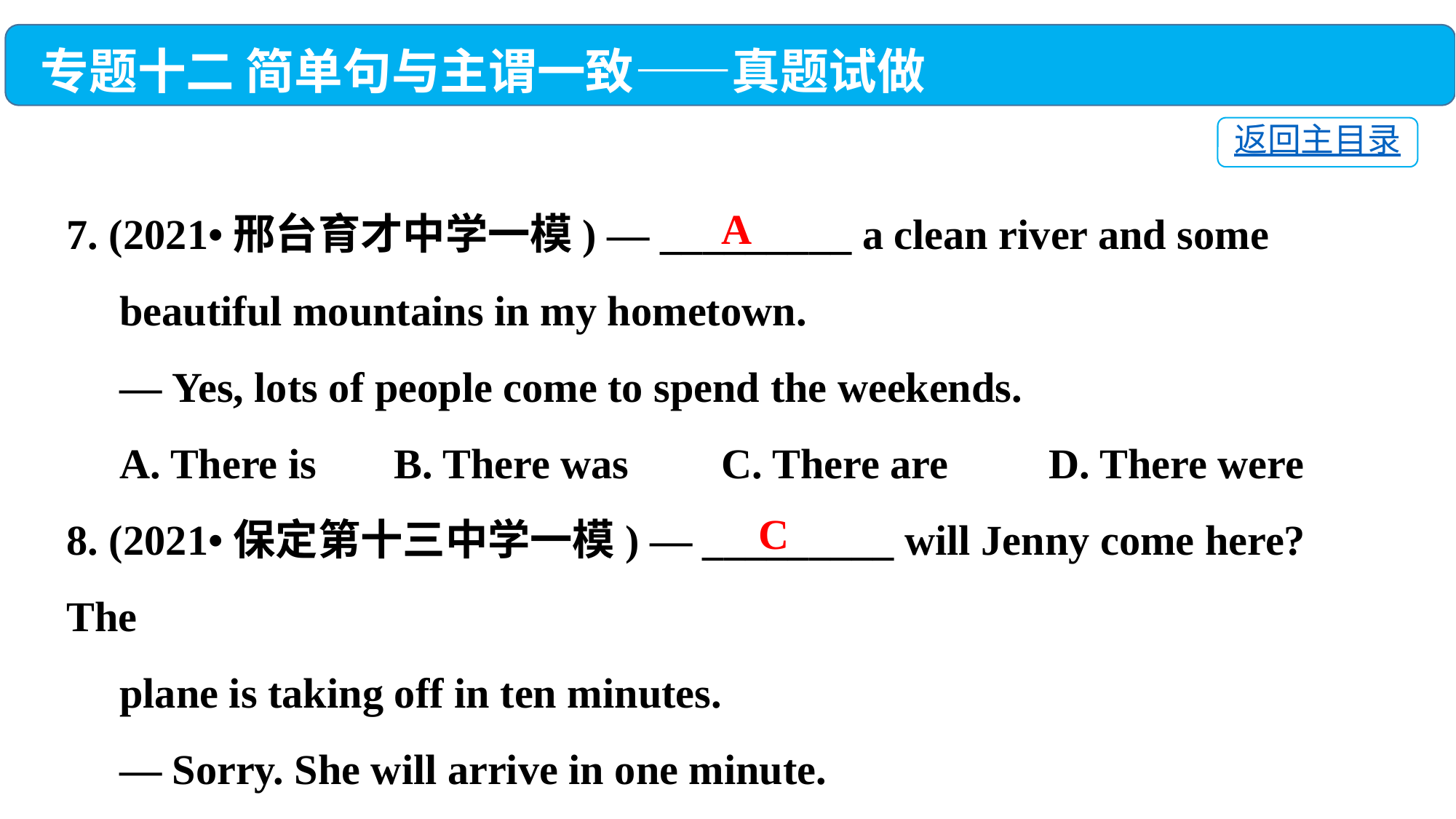

专题十二 简单句与主谓一致——真题试做
返回主目录
7. (2021•邢台育才中学一模) — _________ a clean river and some
     beautiful mountains in my hometown.
     — Yes, lots of people come to spend the weekends.
     A. There is	B. There was	C. There are	D. There were
8. (2021•保定第十三中学一模) — _________ will Jenny come here? The
     plane is taking off in ten minutes.
     — Sorry. She will arrive in one minute.
     A. How far　   B. How long	C. How soon　　	D. How often
A
C